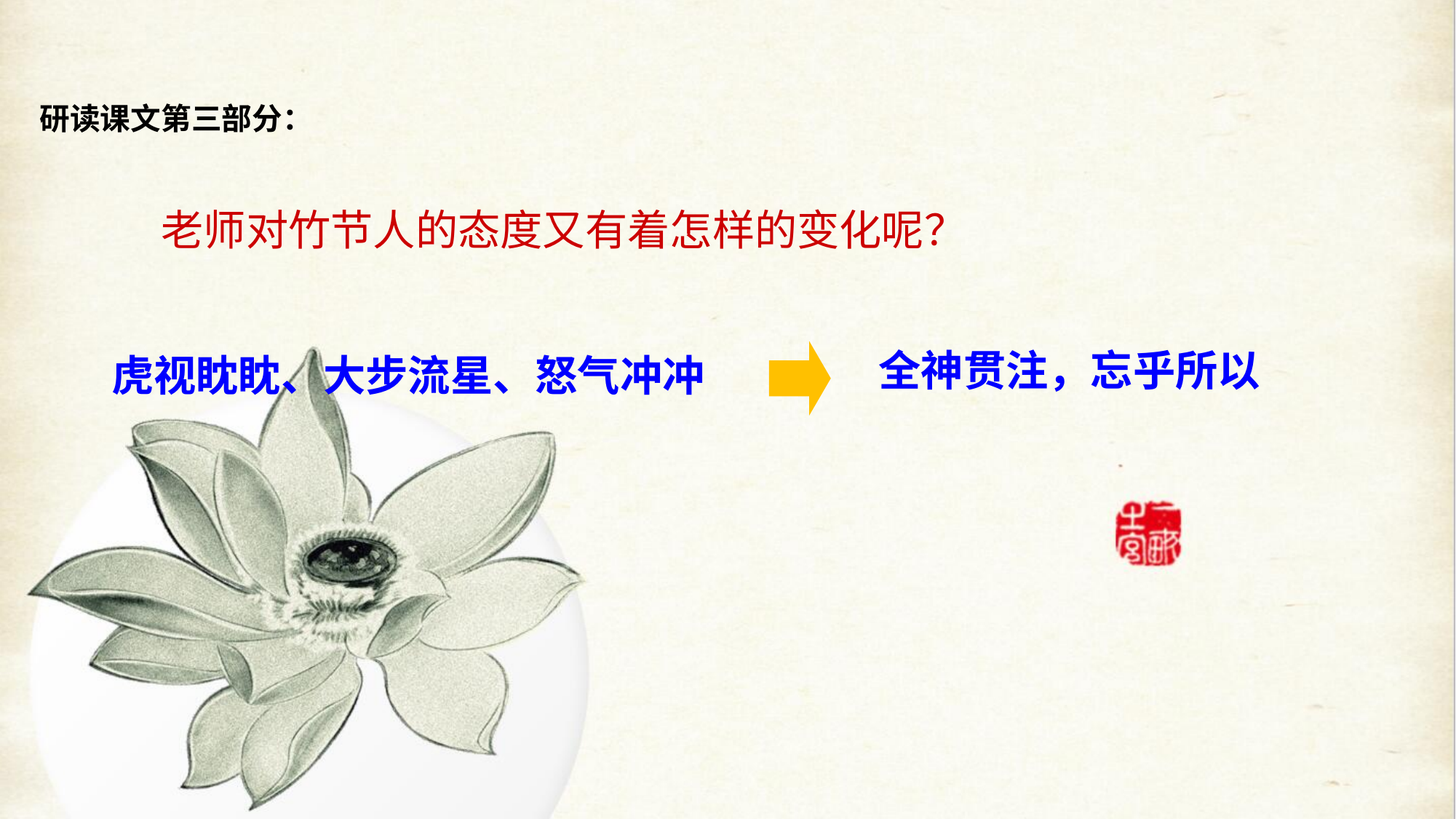

研读课文第三部分：
老师对竹节人的态度又有着怎样的变化呢？

全神贯注，忘乎所以
虎视眈眈、大步流星、怒气冲冲